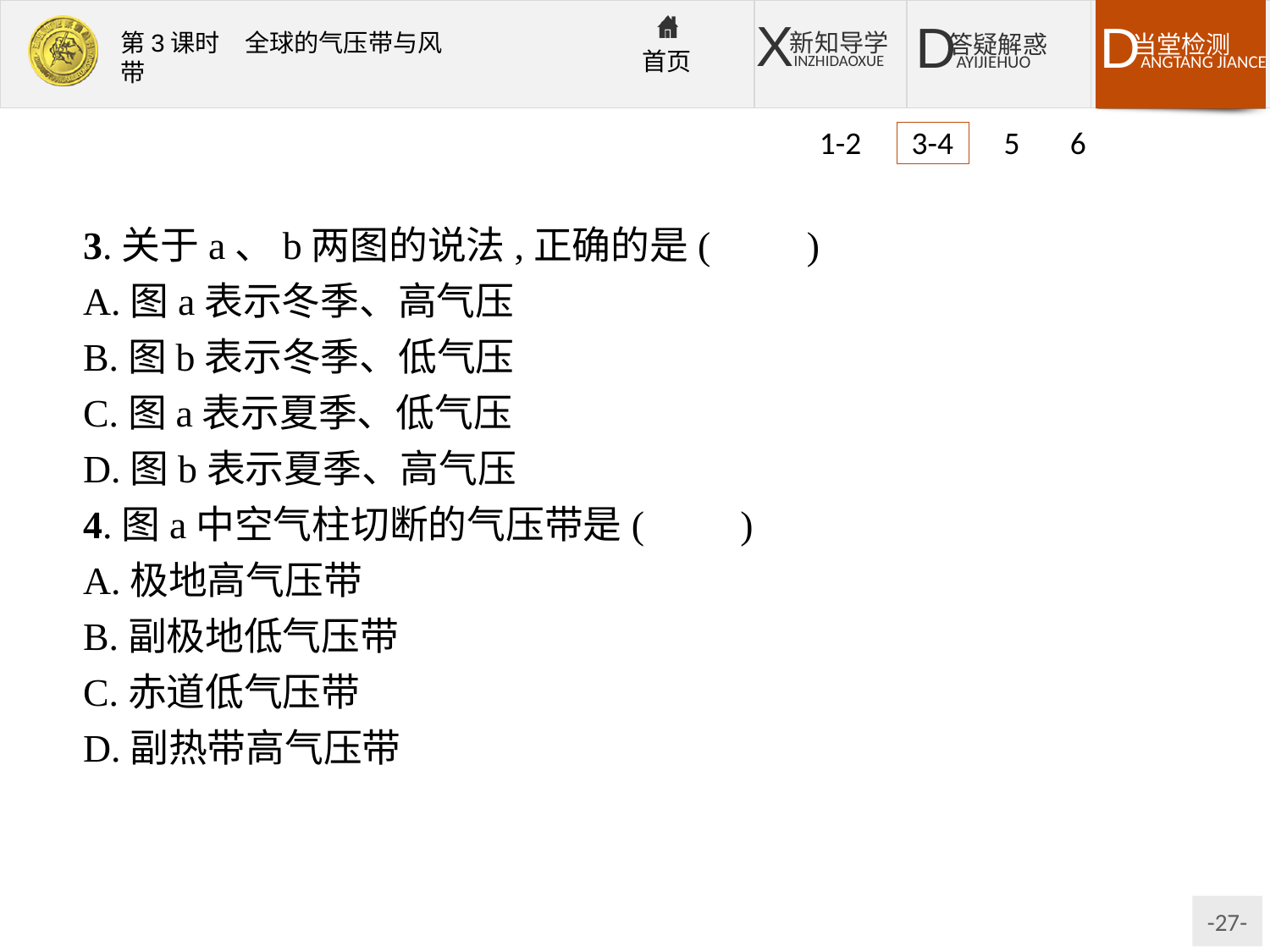

1-2       3-4       5       6

3.关于a、b两图的说法,正确的是(　　)
A.图a表示冬季、高气压
B.图b表示冬季、低气压
C.图a表示夏季、低气压
D.图b表示夏季、高气压
4.图a中空气柱切断的气压带是(　　)
A.极地高气压带
B.副极地低气压带
C.赤道低气压带
D.副热带高气压带